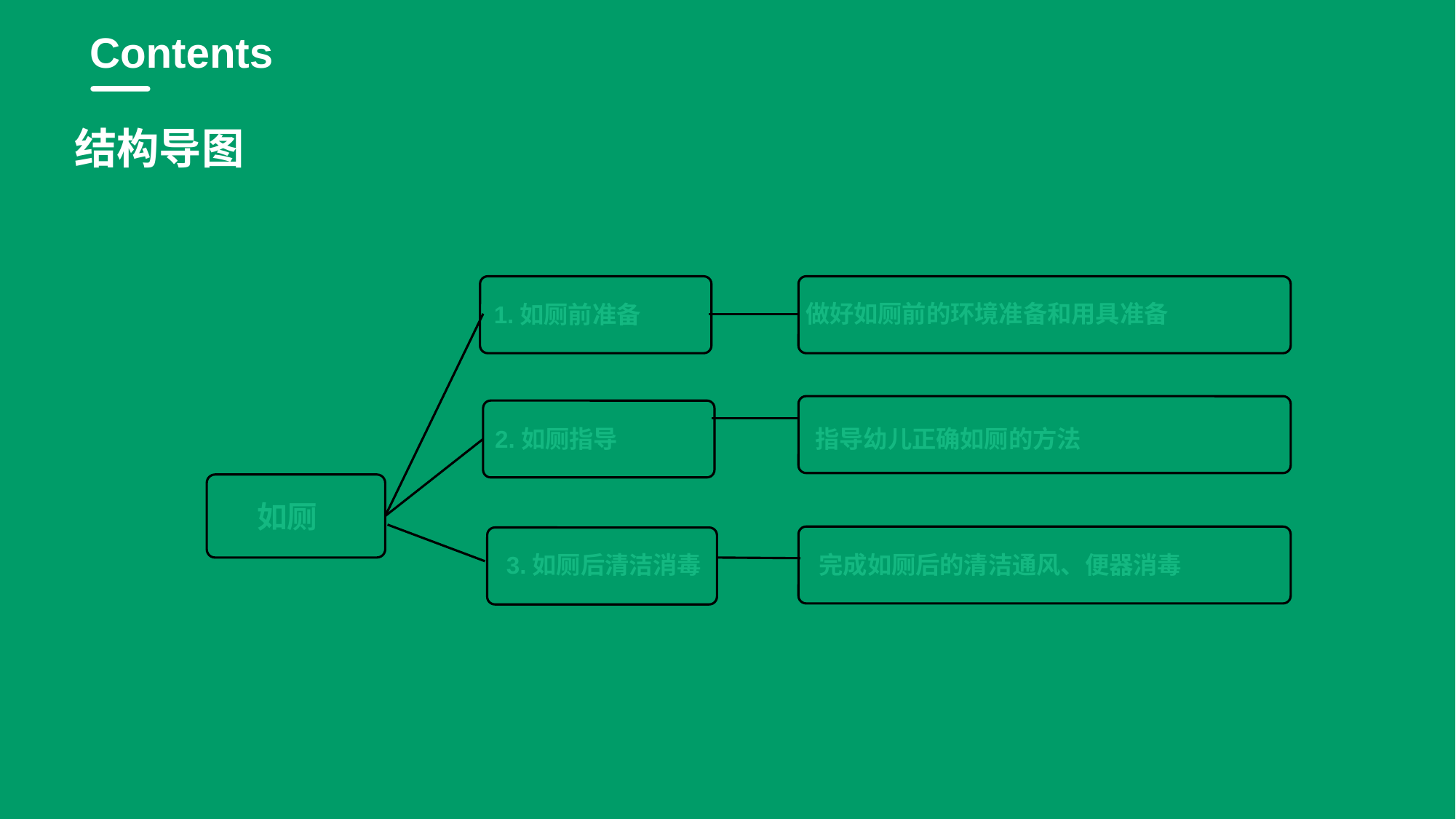

行业PPT模板http://www.1ppt.com/hangye/

Contents

结构导图

做好如厕前的环境准备和用具准备
1.如厕前准备

指导幼儿正确如厕的方法
2.如厕指导

如厕

3.如厕后清洁消毒
完成如厕后的清洁通风、便器消毒